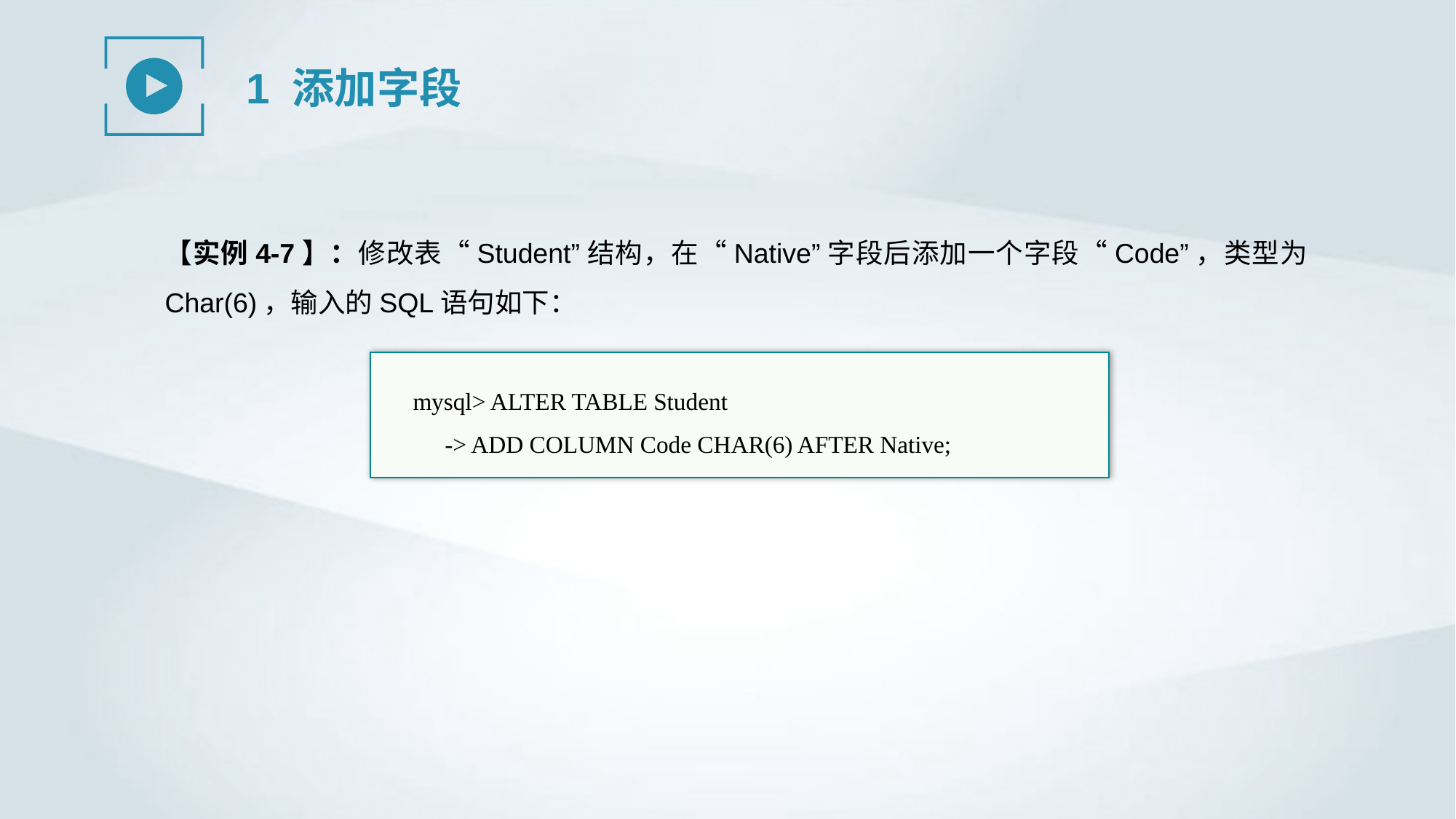

1 添加字段
【实例4-7】：修改表“Student”结构，在“Native”字段后添加一个字段“Code”，类型为Char(6)，输入的SQL语句如下：
mysql> ALTER TABLE Student
-> ADD COLUMN Code CHAR(6) AFTER Native;